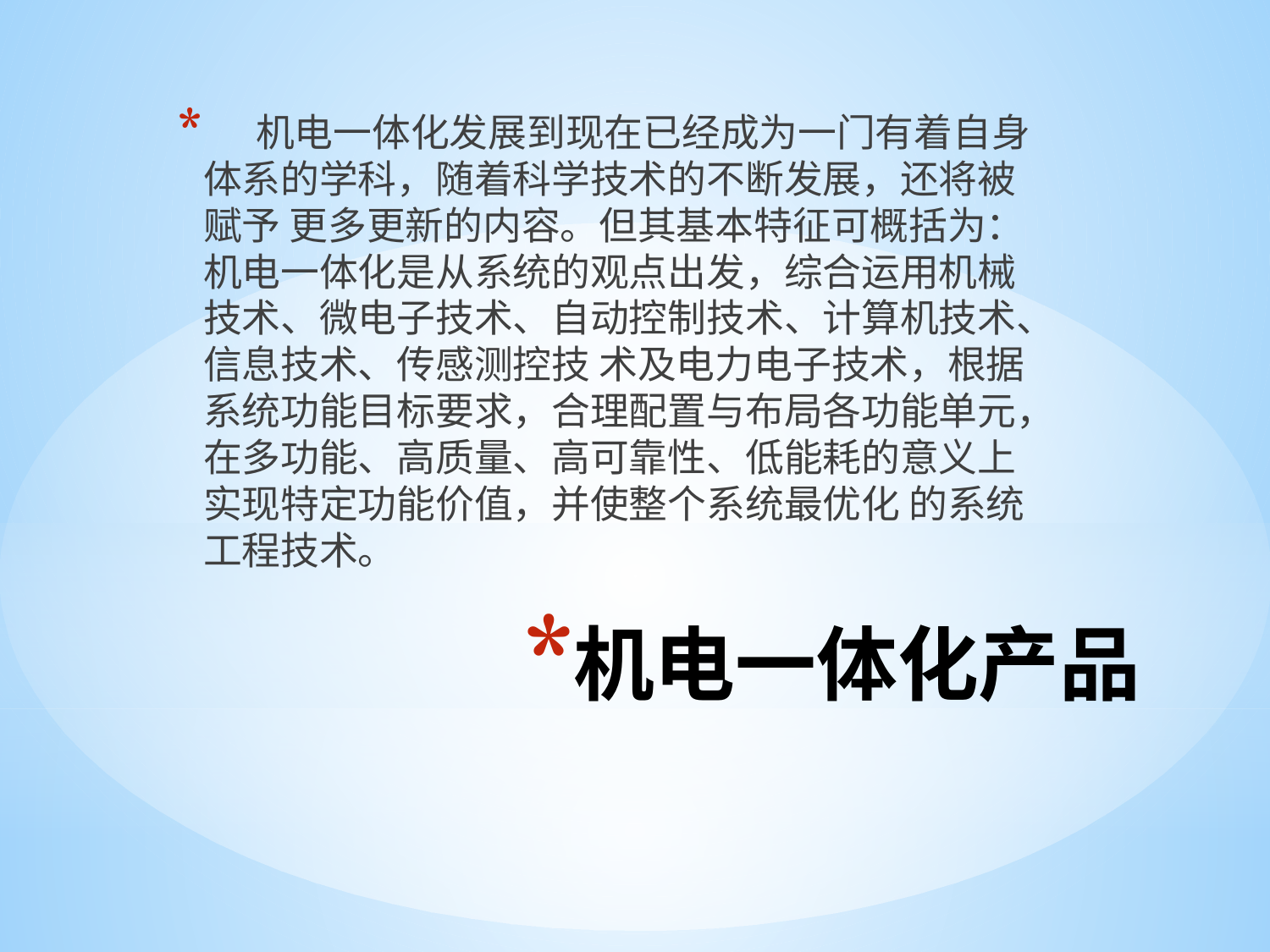

机电一体化发展到现在已经成为一门有着自身体系的学科，随着科学技术的不断发展，还将被赋予 更多更新的内容。但其基本特征可概括为：机电一体化是从系统的观点出发，综合运用机械技术、微电子技术、自动控制技术、计算机技术、信息技术、传感测控技 术及电力电子技术，根据系统功能目标要求，合理配置与布局各功能单元，在多功能、高质量、高可靠性、低能耗的意义上实现特定功能价值，并使整个系统最优化 的系统工程技术。

# 机电一体化产品